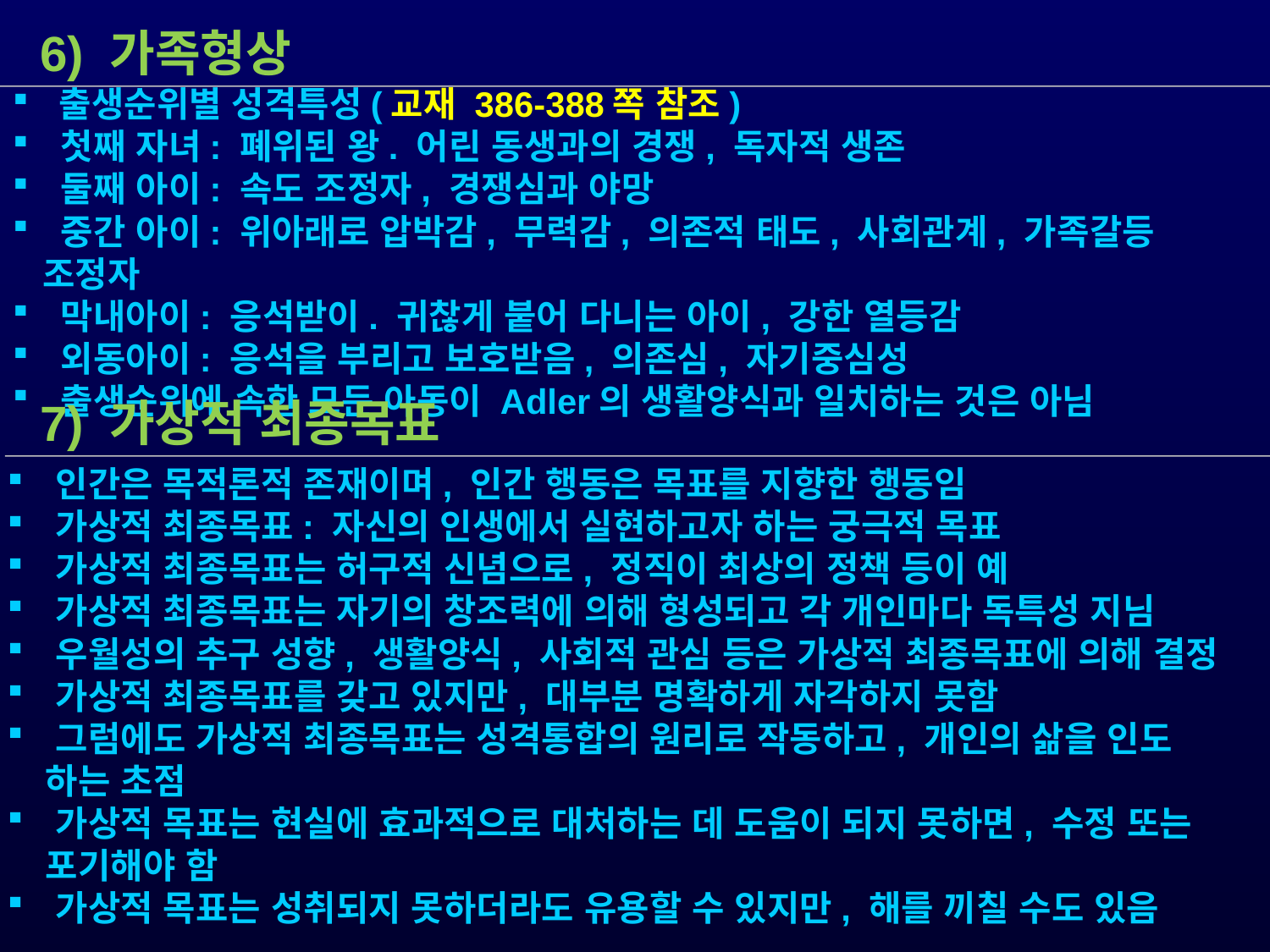

6) 가족형상
 출생순위별 성격특성(교재 386-388쪽 참조)
 첫째 자녀: 폐위된 왕. 어린 동생과의 경쟁, 독자적 생존
 둘째 아이: 속도 조정자, 경쟁심과 야망
 중간 아이: 위아래로 압박감, 무력감, 의존적 태도, 사회관계, 가족갈등 조정자
 막내아이: 응석받이. 귀찮게 붙어 다니는 아이, 강한 열등감
 외동아이: 응석을 부리고 보호받음, 의존심, 자기중심성
 출생순위에 속한 모든 아동이 Adler의 생활양식과 일치하는 것은 아님

  7) 가상적 최종목표
 인간은 목적론적 존재이며, 인간 행동은 목표를 지향한 행동임
 가상적 최종목표: 자신의 인생에서 실현하고자 하는 궁극적 목표
 가상적 최종목표는 허구적 신념으로, 정직이 최상의 정책 등이 예
 가상적 최종목표는 자기의 창조력에 의해 형성되고 각 개인마다 독특성 지님
 우월성의 추구 성향, 생활양식, 사회적 관심 등은 가상적 최종목표에 의해 결정
 가상적 최종목표를 갖고 있지만, 대부분 명확하게 자각하지 못함
 그럼에도 가상적 최종목표는 성격통합의 원리로 작동하고, 개인의 삶을 인도
   하는 초점
 가상적 목표는 현실에 효과적으로 대처하는 데 도움이 되지 못하면, 수정 또는
   포기해야 함
 가상적 목표는 성취되지 못하더라도 유용할 수 있지만, 해를 끼칠 수도 있음